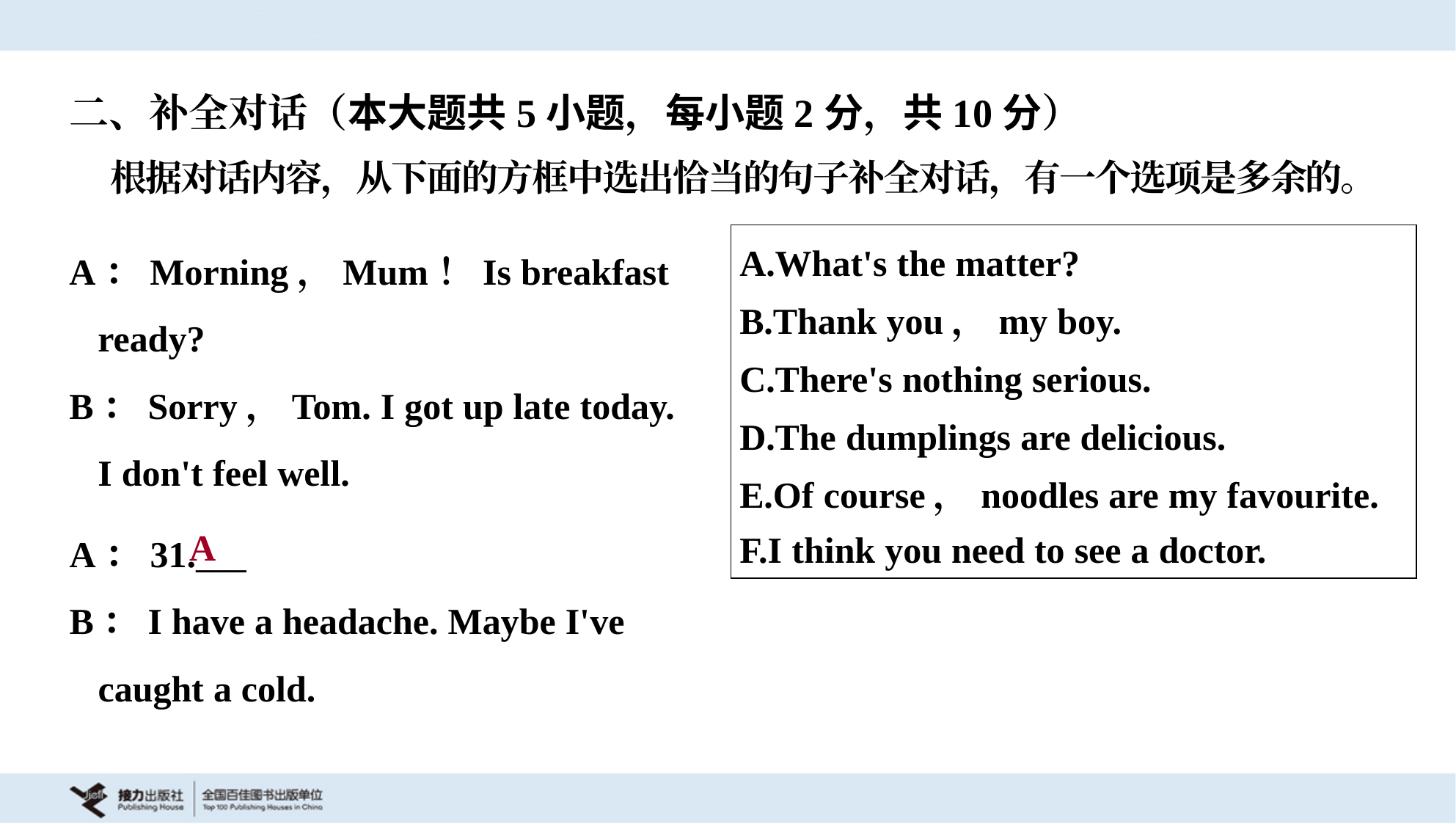

二、补全对话（本大题共5小题，每小题2分，共10分）
    根据对话内容，从下面的方框中选出恰当的句子补全对话，有一个选项是多余的。
| A.What's the matter? B.Thank you，my boy. C.There's nothing serious. D.The dumplings are delicious. E.Of course，noodles are my favourite. F.I think you need to see a doctor. |
| --- |
A：Morning，Mum！Is breakfast
   ready?
B：Sorry，Tom. I got up late today.
   I don't feel well.
A
A：31.___
B：I have a headache. Maybe I've
   caught a cold.